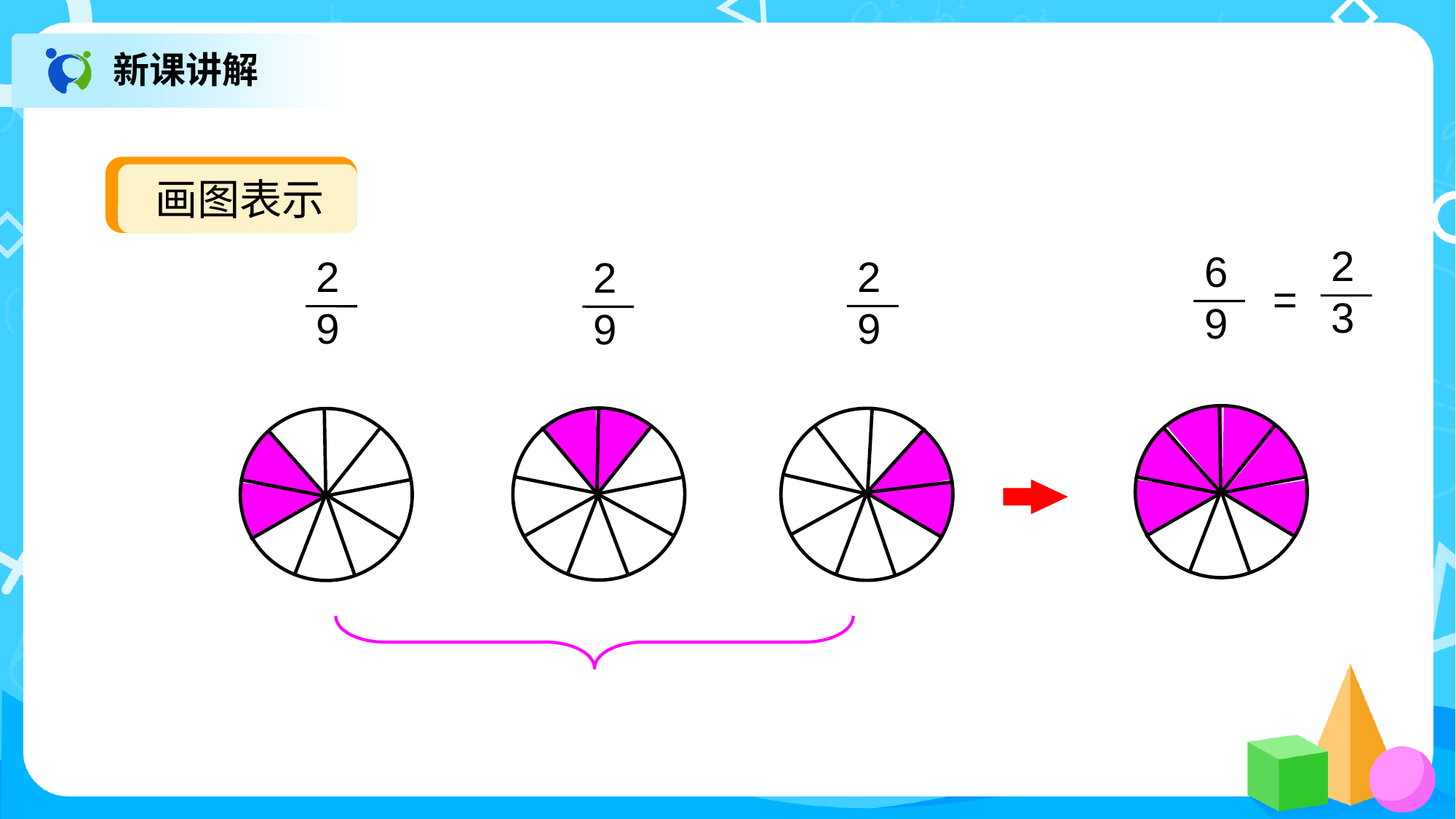

新课讲解

画图表示
2
3

=
6
9

2
9

2
9

2
9